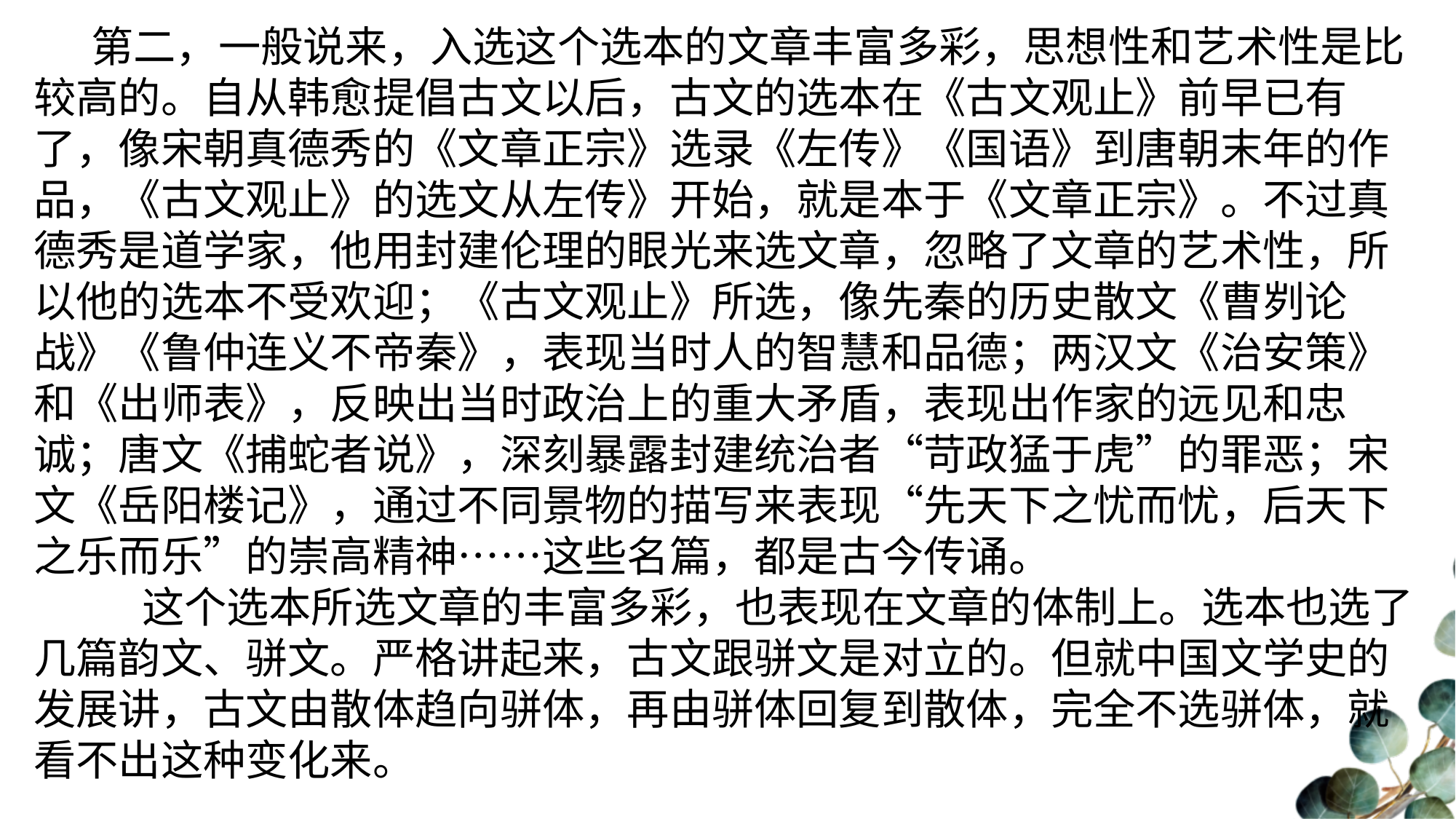

第二，一般说来，入选这个选本的文章丰富多彩，思想性和艺术性是比较高的。自从韩愈提倡古文以后，古文的选本在《古文观止》前早已有了，像宋朝真德秀的《文章正宗》选录《左传》《国语》到唐朝末年的作品，《古文观止》的选文从左传》开始，就是本于《文章正宗》。不过真德秀是道学家，他用封建伦理的眼光来选文章，忽略了文章的艺术性，所以他的选本不受欢迎；《古文观止》所选，像先秦的历史散文《曹刿论战》《鲁仲连义不帝秦》，表现当时人的智慧和品德；两汉文《治安策》和《出师表》，反映出当时政治上的重大矛盾，表现出作家的远见和忠诚；唐文《捕蛇者说》，深刻暴露封建统治者“苛政猛于虎”的罪恶；宋文《岳阳楼记》，通过不同景物的描写来表现“先天下之忧而忧，后天下之乐而乐”的崇高精神……这些名篇，都是古今传诵。       这个选本所选文章的丰富多彩，也表现在文章的体制上。选本也选了几篇韵文、骈文。严格讲起来，古文跟骈文是对立的。但就中国文学史的发展讲，古文由散体趋向骈体，再由骈体回复到散体，完全不选骈体，就看不出这种变化来。